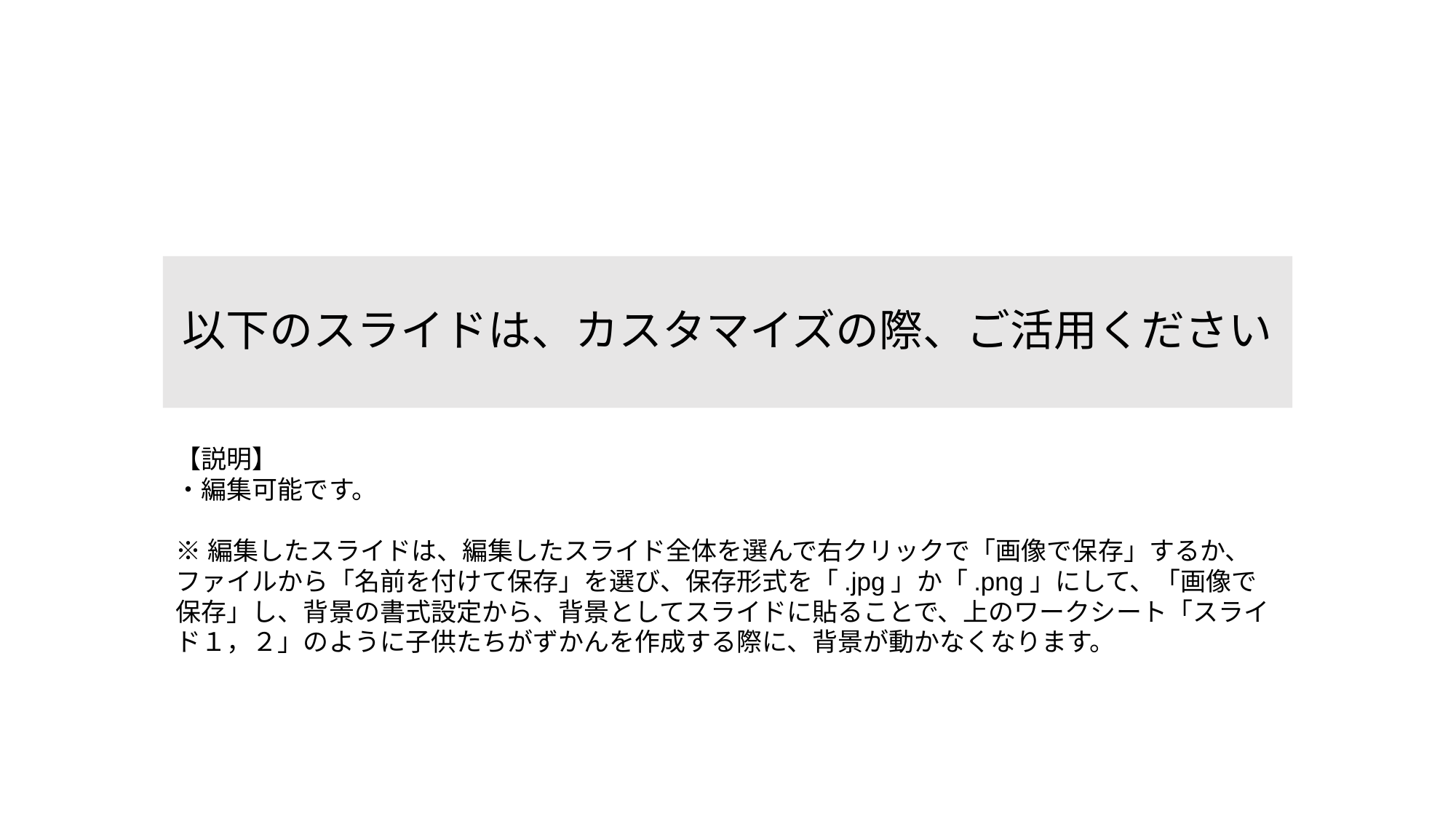

以下のスライドは、カスタマイズの際、ご活用ください
【説明】
・編集可能です。

※編集したスライドは、編集したスライド全体を選んで右クリックで「画像で保存」するか、ファイルから「名前を付けて保存」を選び、保存形式を「.jpg」か「.png」にして、「画像で保存」し、背景の書式設定から、背景としてスライドに貼ることで、上のワークシート「スライド１，２」のように子供たちがずかんを作成する際に、背景が動かなくなります。​